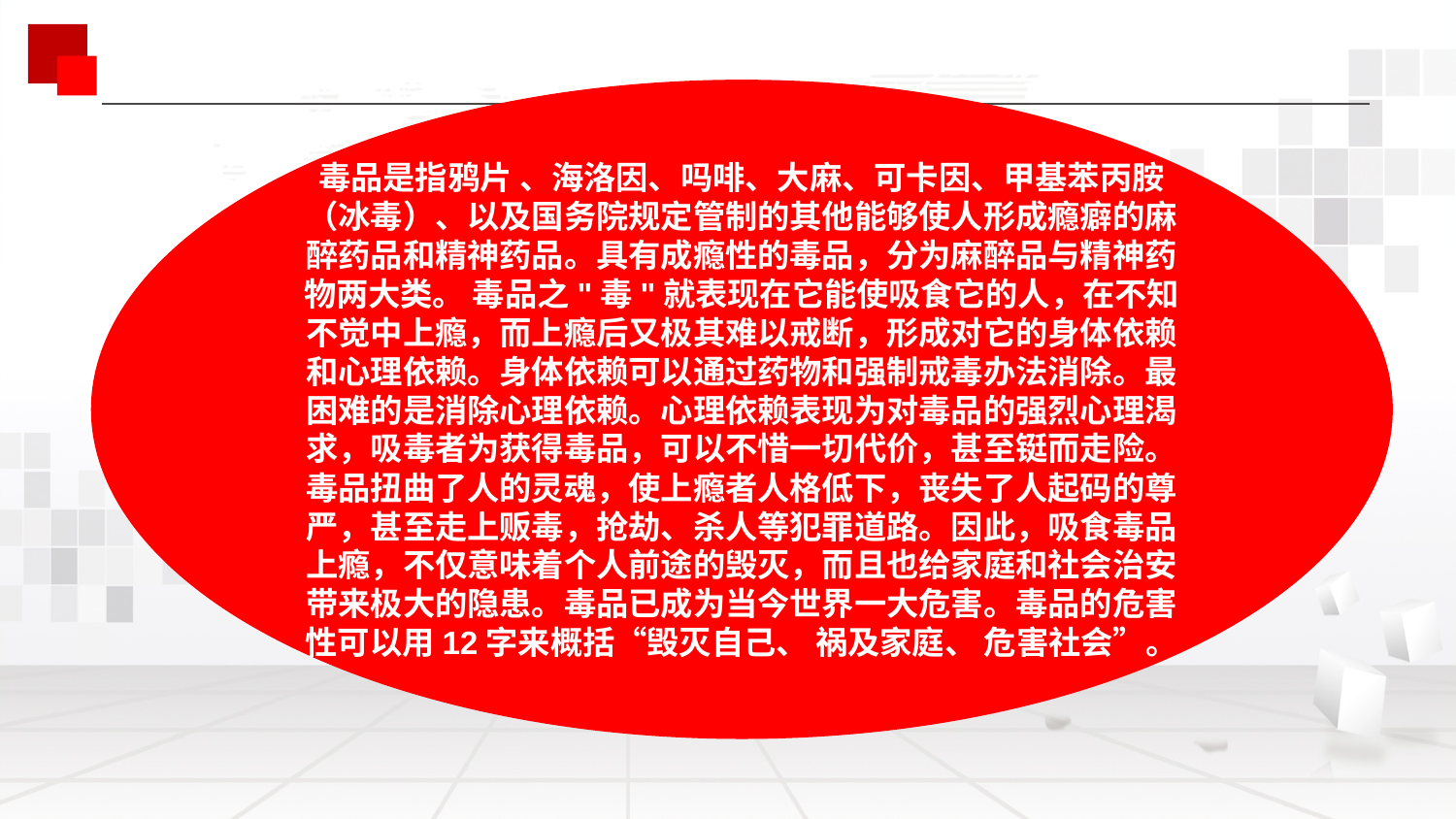

毒品是指鸦片 、海洛因、吗啡、大麻、可卡因、甲基苯丙胺（冰毒）、以及国务院规定管制的其他能够使人形成瘾癖的麻醉药品和精神药品。具有成瘾性的毒品，分为麻醉品与精神药物两大类。 毒品之"毒"就表现在它能使吸食它的人，在不知不觉中上瘾，而上瘾后又极其难以戒断，形成对它的身体依赖和心理依赖。身体依赖可以通过药物和强制戒毒办法消除。最困难的是消除心理依赖。心理依赖表现为对毒品的强烈心理渴求，吸毒者为获得毒品，可以不惜一切代价，甚至铤而走险。毒品扭曲了人的灵魂，使上瘾者人格低下，丧失了人起码的尊严，甚至走上贩毒，抢劫、杀人等犯罪道路。因此，吸食毒品上瘾，不仅意味着个人前途的毁灭，而且也给家庭和社会治安带来极大的隐患。毒品已成为当今世界一大危害。毒品的危害性可以用12字来概括“毁灭自己、 祸及家庭、 危害社会”。